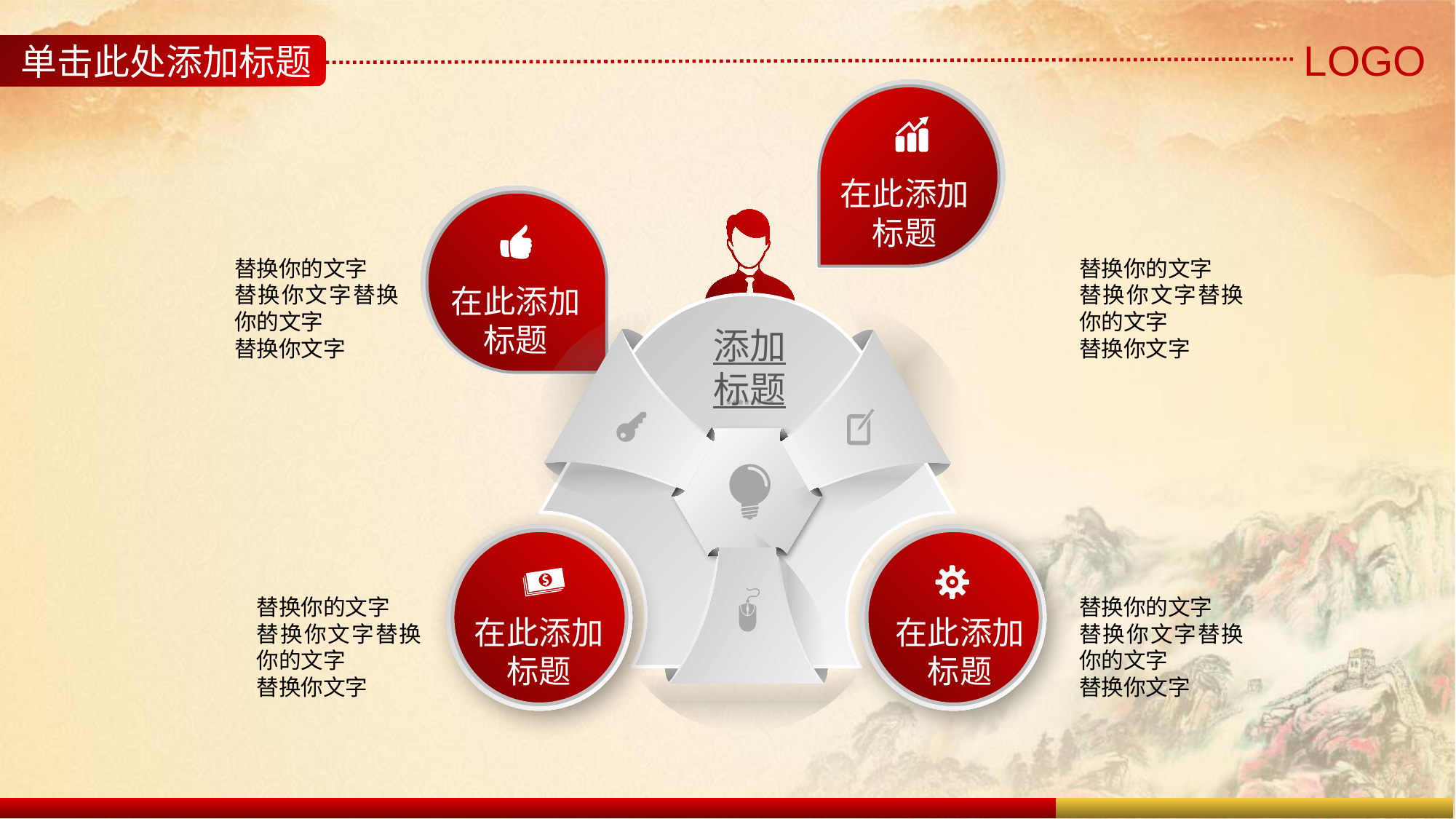

LOGO
单击此处添加标题

在此添加标题

替换你的文字
替换你文字替换你的文字
替换你文字

替换你的文字
替换你文字替换你的文字
替换你文字

在此添加标题

添加
标题

替换你的文字
替换你文字替换你的文字
替换你文字

替换你的文字
替换你文字替换你的文字
替换你文字

在此添加标题
在此添加标题